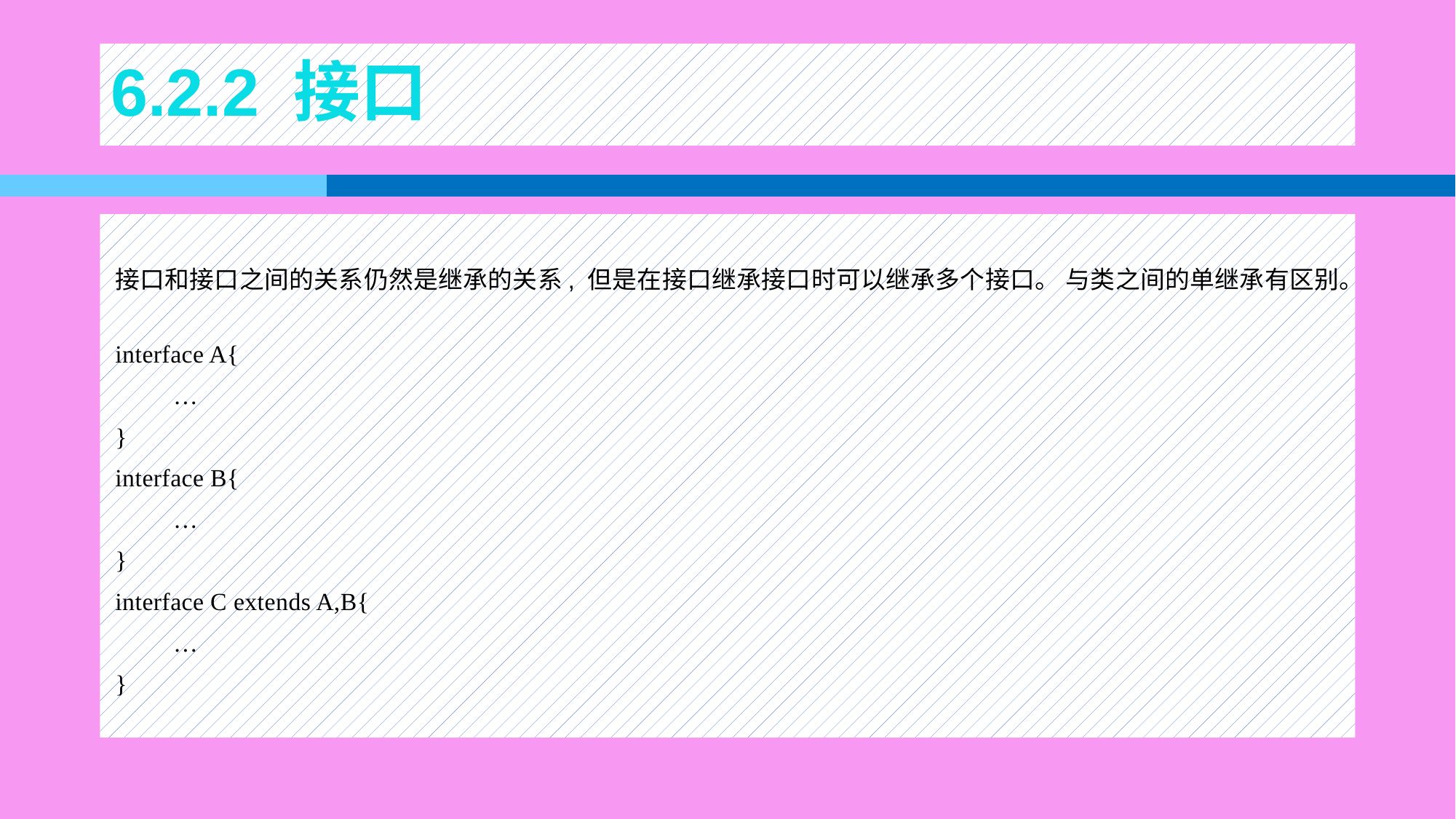

# 6.2.2 接口

接口和接口之间的关系仍然是继承的关系, 但是在接口继承接口时可以继承多个接口。 与类之间的单继承有区别。

interface A{
         …
}
interface B{
         …
}
interface C extends A,B{
         …
}